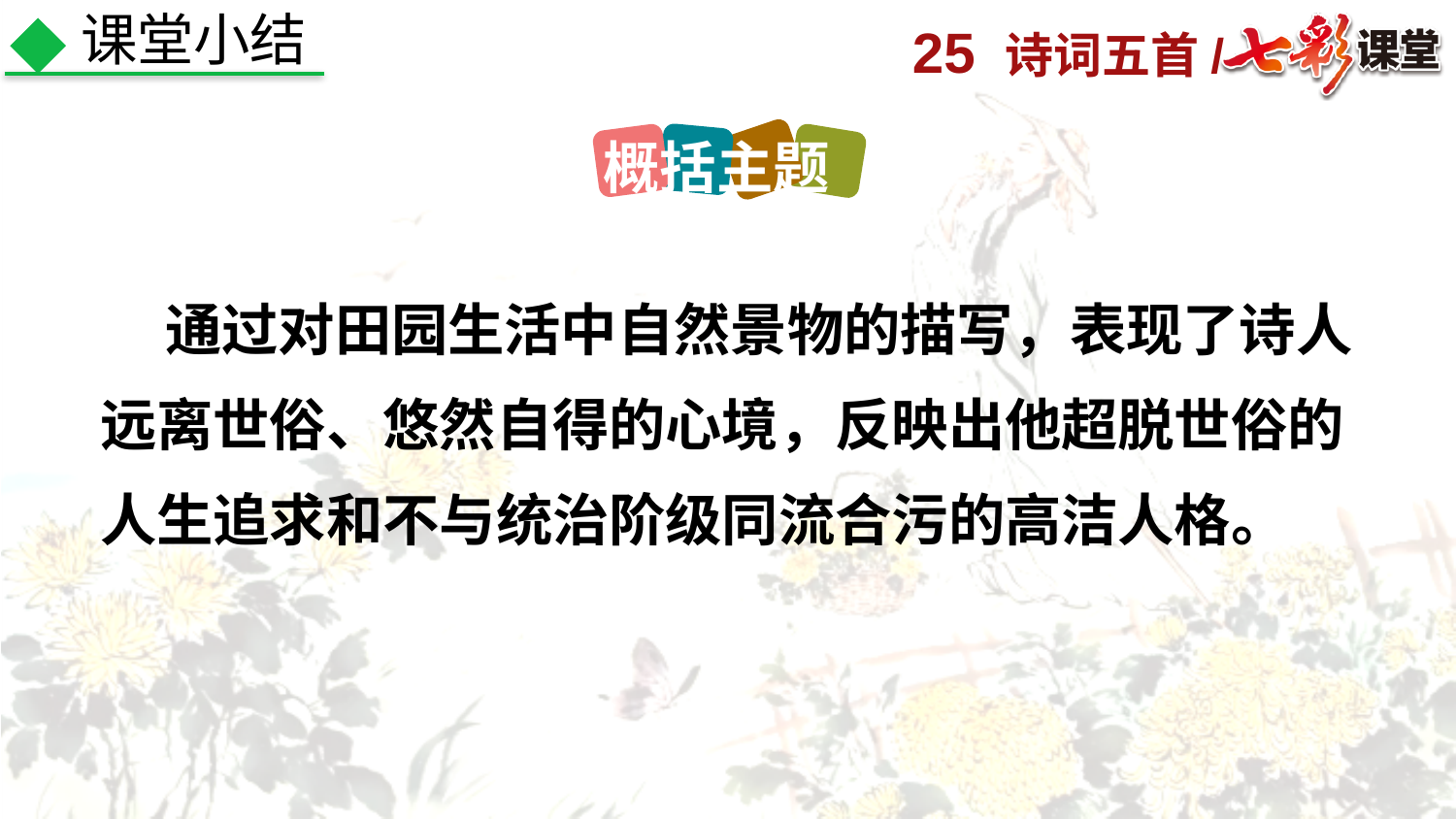

课堂小结

概括主题

    通过对田园生活中自然景物的描写，表现了诗人远离世俗、悠然自得的心境，反映出他超脱世俗的人生追求和不与统治阶级同流合污的高洁人格。